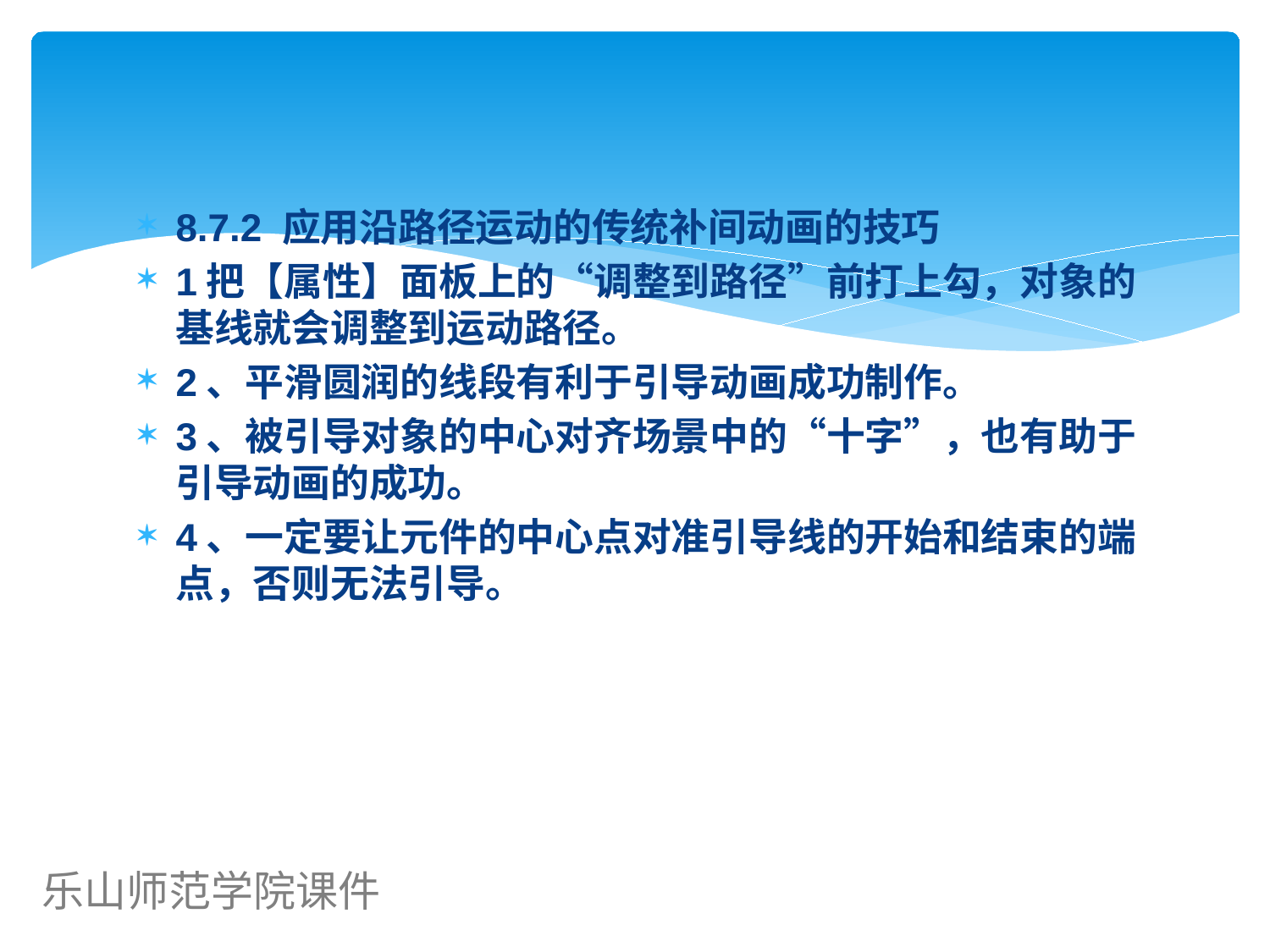

8.7.2 应用沿路径运动的传统补间动画的技巧
1把【属性】面板上的“调整到路径”前打上勾，对象的基线就会调整到运动路径。
2、平滑圆润的线段有利于引导动画成功制作。
3、被引导对象的中心对齐场景中的“十字”，也有助于引导动画的成功。
4、一定要让元件的中心点对准引导线的开始和结束的端点，否则无法引导。